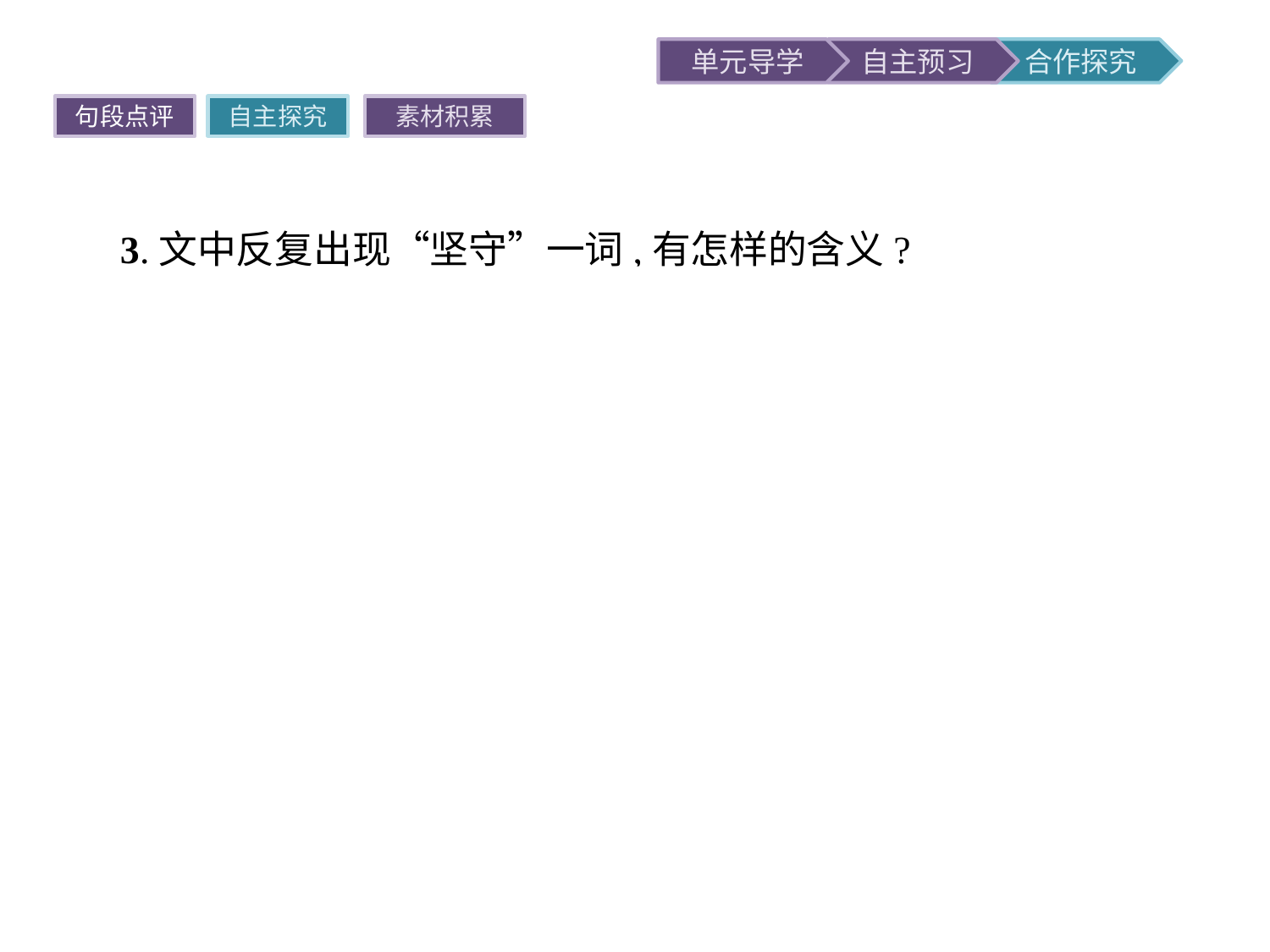

句段点评
自主探究
素材积累
3.文中反复出现“坚守”一词,有怎样的含义?
提示“坚守”是全文主题,是作者意欲张扬的一种精神。本文中的“坚守”在不同时代有不同意义,甚至在同一时代里的不同人那里也有不同意义。在汉民祖先那里,坚守意味着克服屯垦的困难,以及抵御凶蛮外族的入侵;在其后的汉人那里,坚守意味着保住本民族传统不被消解、篡改;到现代汉人那里,坚守意味着忍受大西北恶劣的自然环境带来的荒漠、孤寂,当然也可能是懒得迁移,坚守变成了保持惰性的代名词;而在“我”这里,坚守意味着感受汉民族的文化生命力和繁殖力的强大,从汉家寨的汉民这里汲取精神滋养,精神境界从此升高一层。